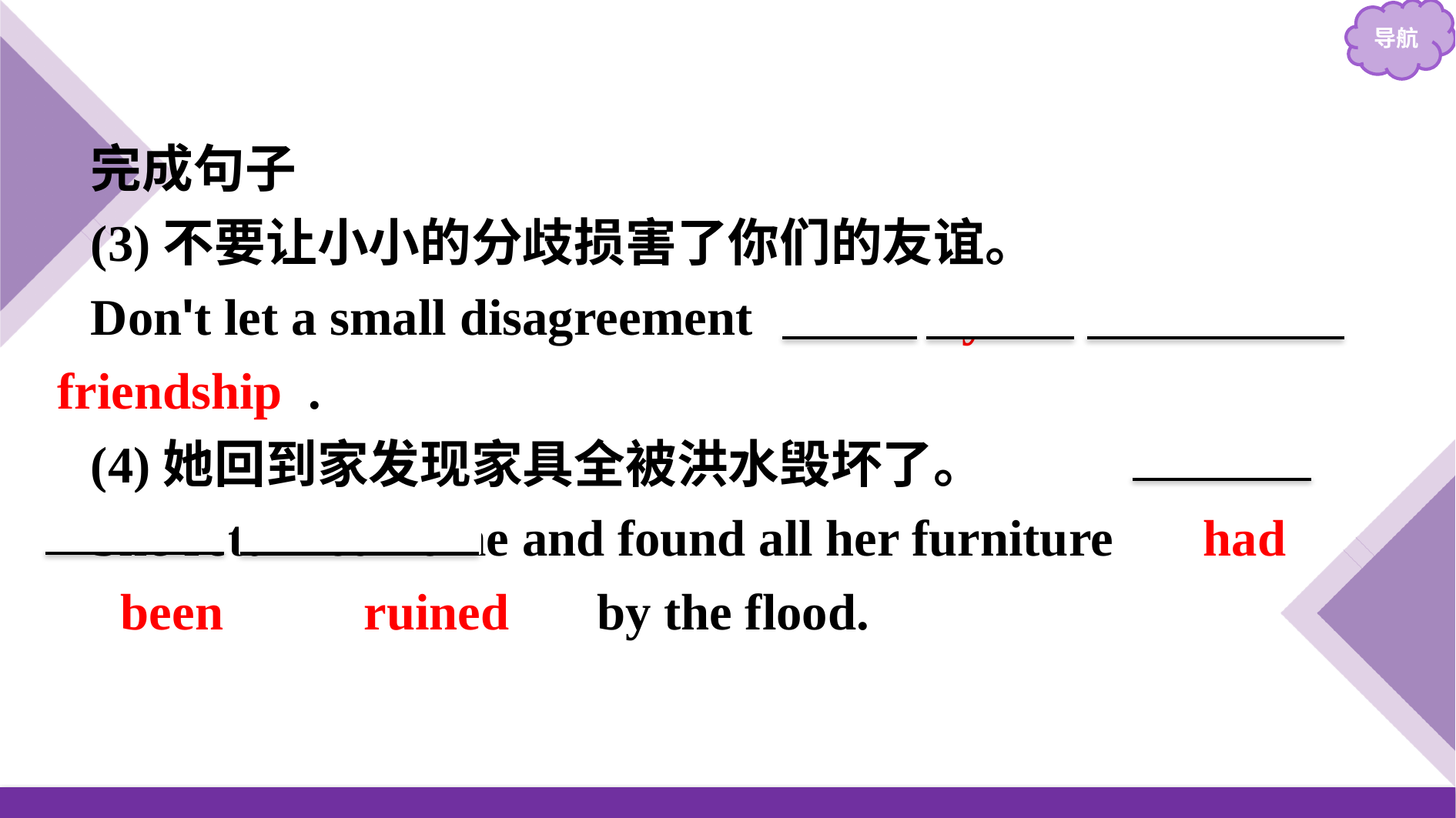

完成句子
(3)不要让小小的分歧损害了你们的友谊。
Don't let a small disagreement   ruin　your　friendship  .
(4)她回到家发现家具全被洪水毁坏了。
She returned home and found all her furniture 　had　 　been　 　ruined　 by the flood.